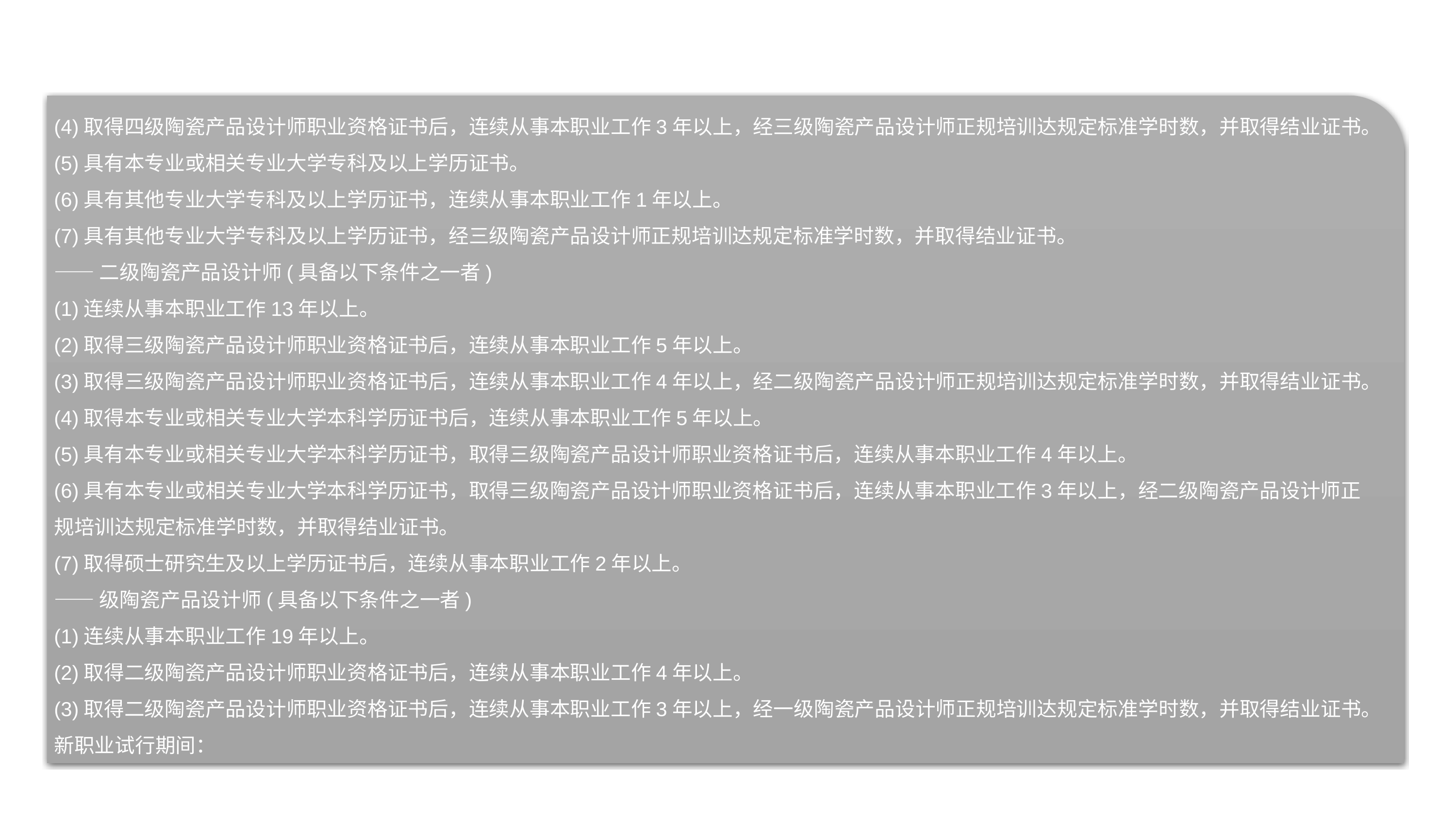

(4)取得四级陶瓷产品设计师职业资格证书后，连续从事本职业工作3年以上，经三级陶瓷产品设计师正规培训达规定标准学时数，并取得结业证书。
(5)具有本专业或相关专业大学专科及以上学历证书。
(6)具有其他专业大学专科及以上学历证书，连续从事本职业工作1年以上。
(7)具有其他专业大学专科及以上学历证书，经三级陶瓷产品设计师正规培训达规定标准学时数，并取得结业证书。
——二级陶瓷产品设计师(具备以下条件之一者)
(1)连续从事本职业工作13年以上。
(2)取得三级陶瓷产品设计师职业资格证书后，连续从事本职业工作5年以上。
(3)取得三级陶瓷产品设计师职业资格证书后，连续从事本职业工作4年以上，经二级陶瓷产品设计师正规培训达规定标准学时数，并取得结业证书。
(4)取得本专业或相关专业大学本科学历证书后，连续从事本职业工作5年以上。
(5)具有本专业或相关专业大学本科学历证书，取得三级陶瓷产品设计师职业资格证书后，连续从事本职业工作4年以上。
(6)具有本专业或相关专业大学本科学历证书，取得三级陶瓷产品设计师职业资格证书后，连续从事本职业工作3年以上，经二级陶瓷产品设计师正规培训达规定标准学时数，并取得结业证书。
(7)取得硕士研究生及以上学历证书后，连续从事本职业工作2年以上。
——级陶瓷产品设计师(具备以下条件之一者)
(1)连续从事本职业工作19年以上。
(2)取得二级陶瓷产品设计师职业资格证书后，连续从事本职业工作4年以上。
(3)取得二级陶瓷产品设计师职业资格证书后，连续从事本职业工作3年以上，经一级陶瓷产品设计师正规培训达规定标准学时数，并取得结业证书。
新职业试行期间：